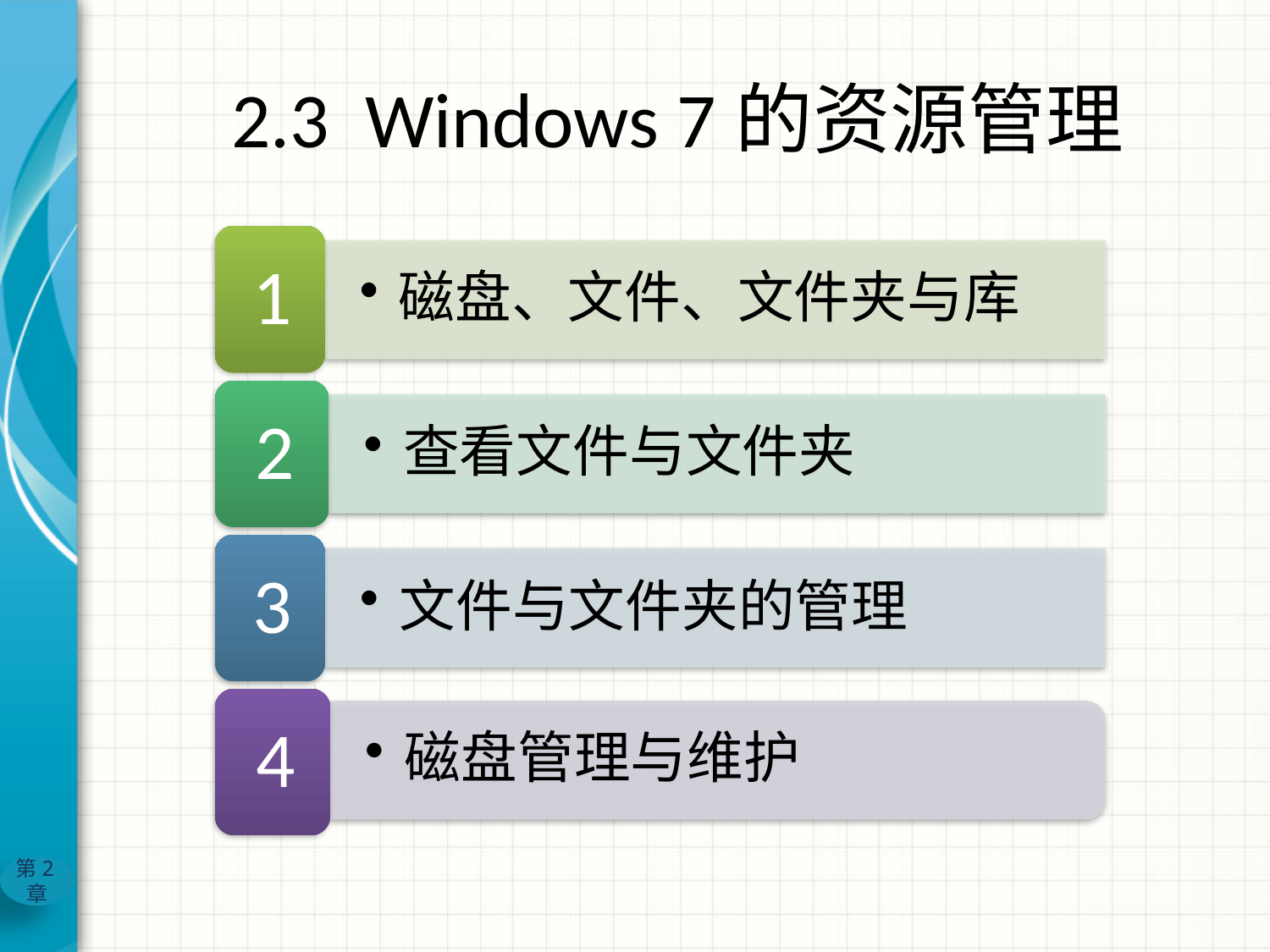

# 2.3  Windows 7的资源管理
磁盘、文件、文件夹与库
1
查看文件与文件夹
2
文件与文件夹的管理
3
磁盘管理与维护
4